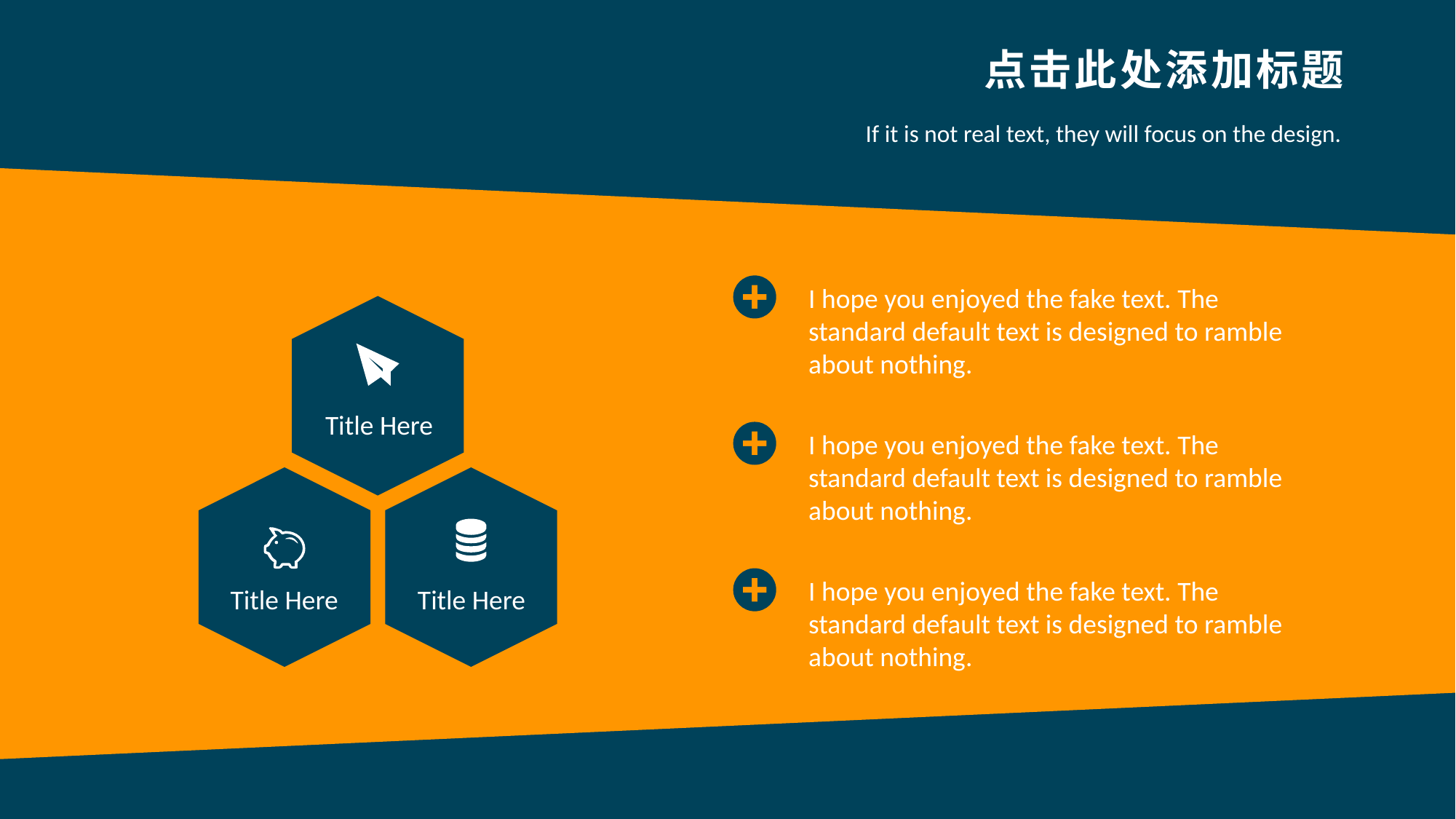

点击此处添加标题
If it is not real text, they will focus on the design.

I hope you enjoyed the fake text. The standard default text is designed to ramble about nothing.

Title Here

I hope you enjoyed the fake text. The standard default text is designed to ramble about nothing.

I hope you enjoyed the fake text. The standard default text is designed to ramble about nothing.

Title Here
Title Here